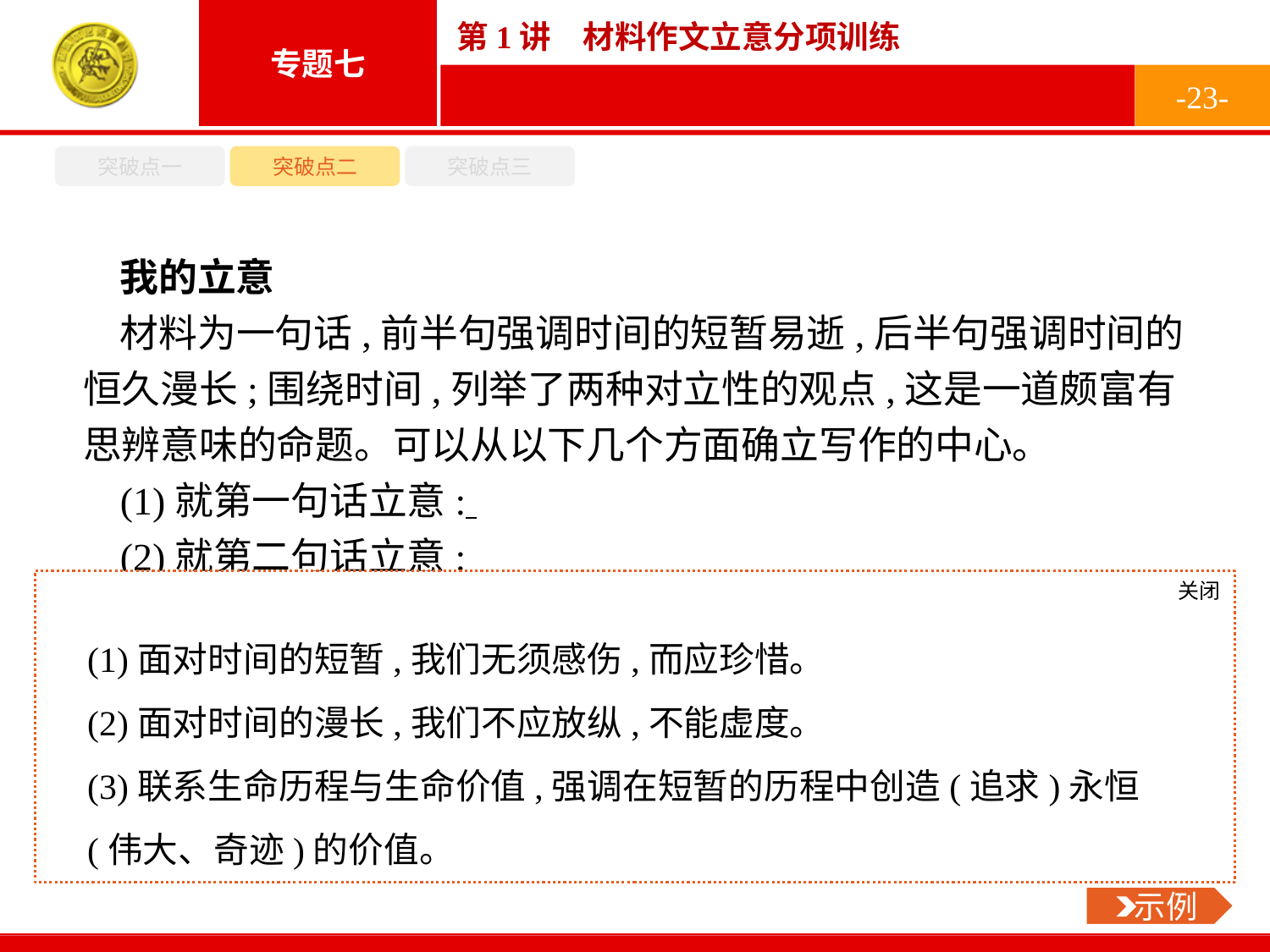

-23-
突破点一
突破点二
突破点三
我的立意
材料为一句话,前半句强调时间的短暂易逝,后半句强调时间的恒久漫长;围绕时间,列举了两种对立性的观点,这是一道颇富有思辨意味的命题。可以从以下几个方面确立写作的中心。
(1)就第一句话立意:
(2)就第二句话立意:
(3)综合辩证的角度(最佳):
也可结合具体载体如文化、艺术等表达对时间的流逝或消逝的慨叹。

关闭
  示例

(1)面对时间的短暂,我们无须感伤,而应珍惜。
(2)面对时间的漫长,我们不应放纵,不能虚度。
(3)联系生命历程与生命价值,强调在短暂的历程中创造(追求)永恒(伟大、奇迹)的价值。
  示例